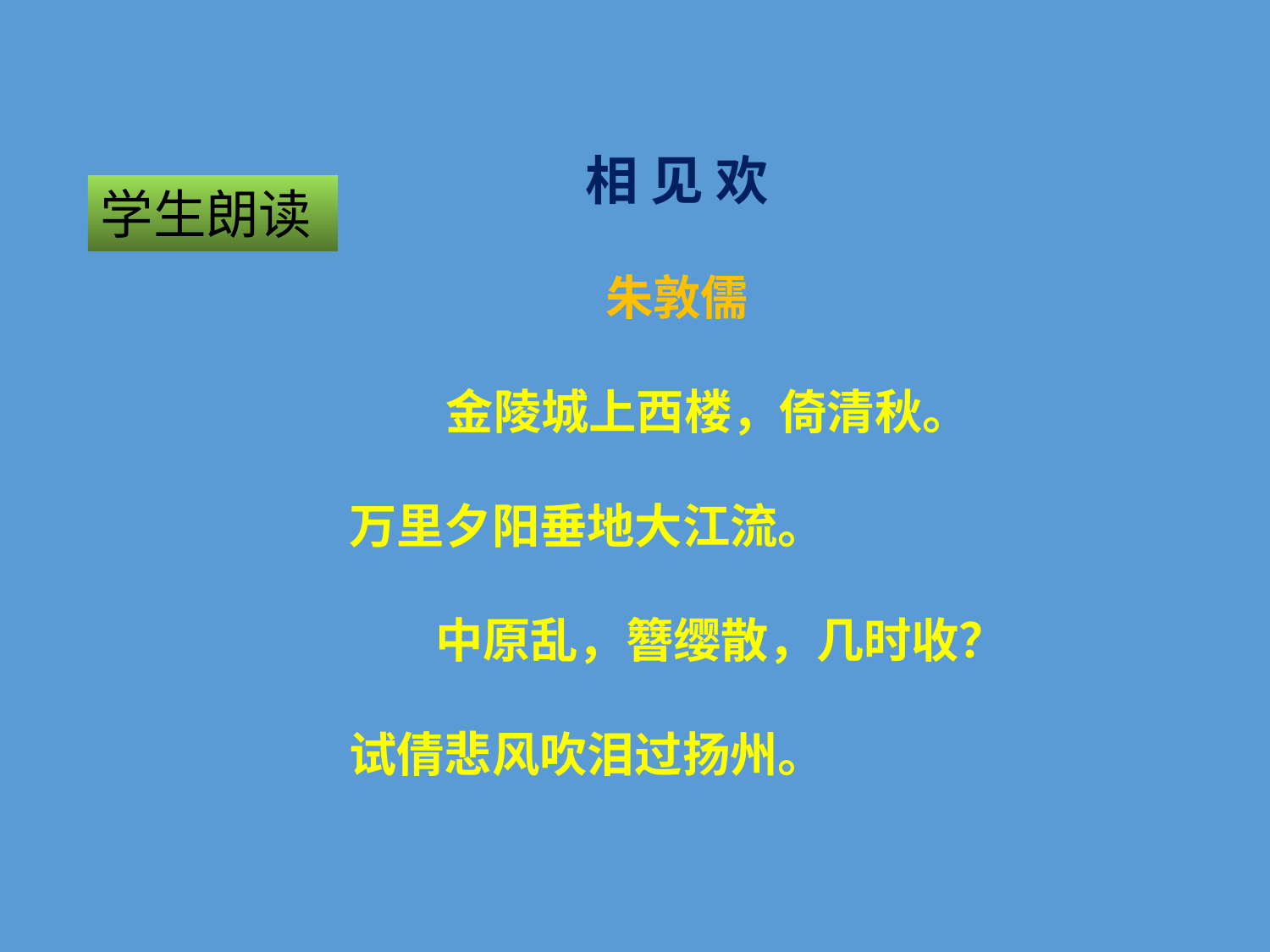

相 见 欢

朱敦儒

　　         金陵城上西楼，倚清秋。

　　万里夕阳垂地大江流。

　　        中原乱，簪缨散，几时收？

　　试倩悲风吹泪过扬州。
学生朗读